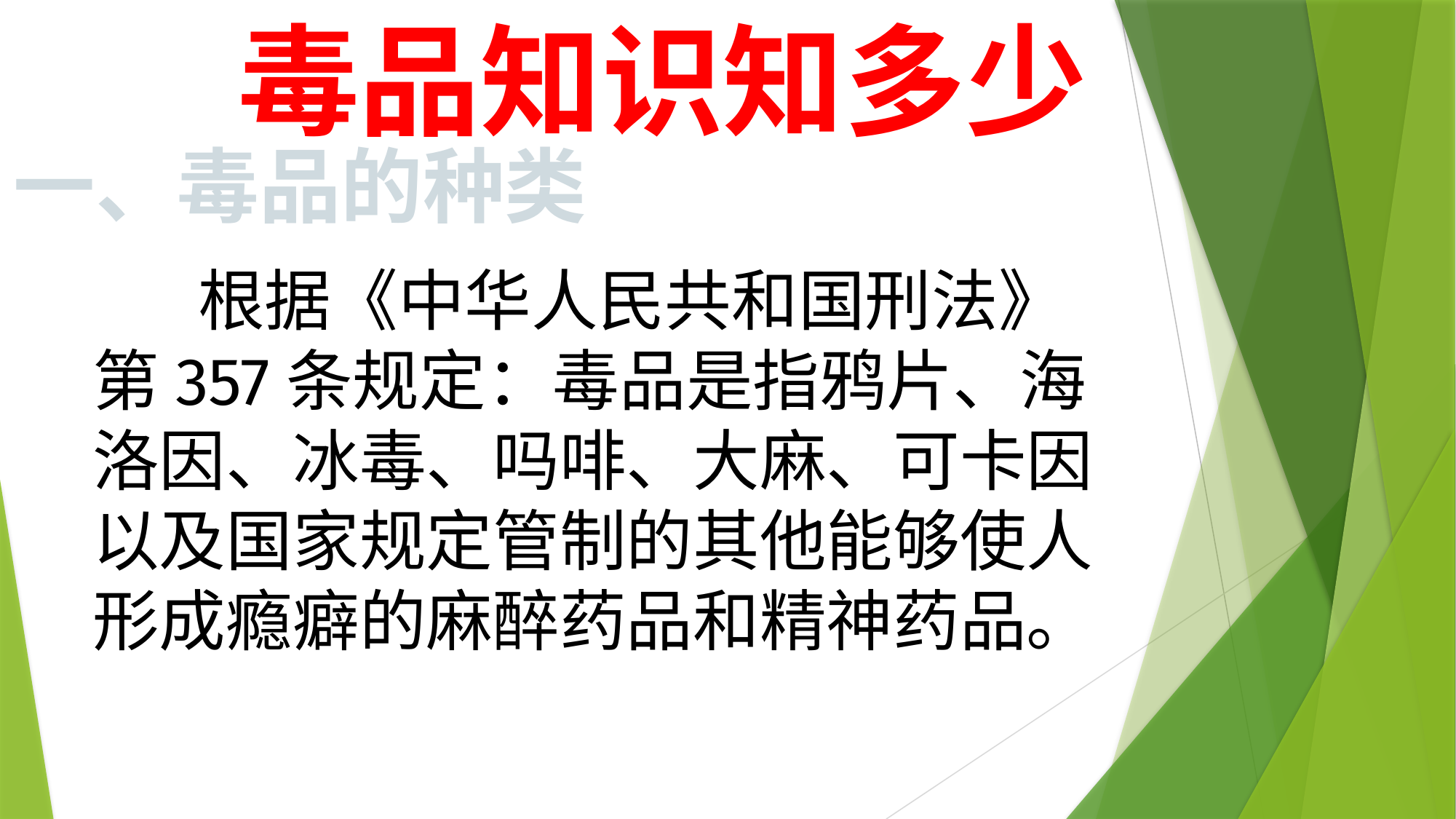

毒品知识知多少
一、毒品的种类
      根据《中华人民共和国刑法》第357条规定：毒品是指鸦片、海洛因、冰毒、吗啡、大麻、可卡因以及国家规定管制的其他能够使人形成瘾癖的麻醉药品和精神药品。